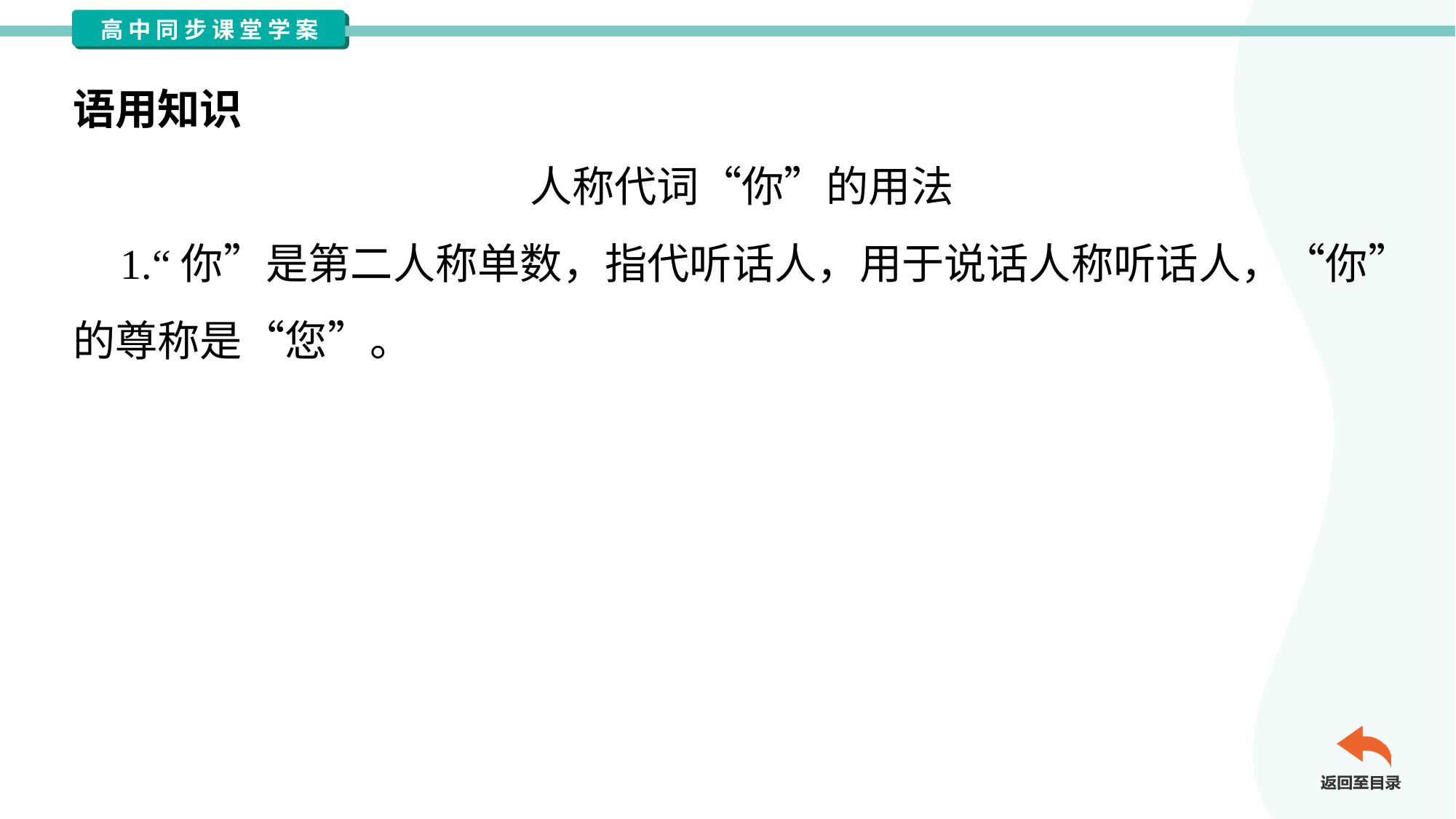

语用知识
人称代词“你”的用法
    1.“你”是第二人称单数，指代听话人，用于说话人称听话人，“你”
的尊称是“您”。